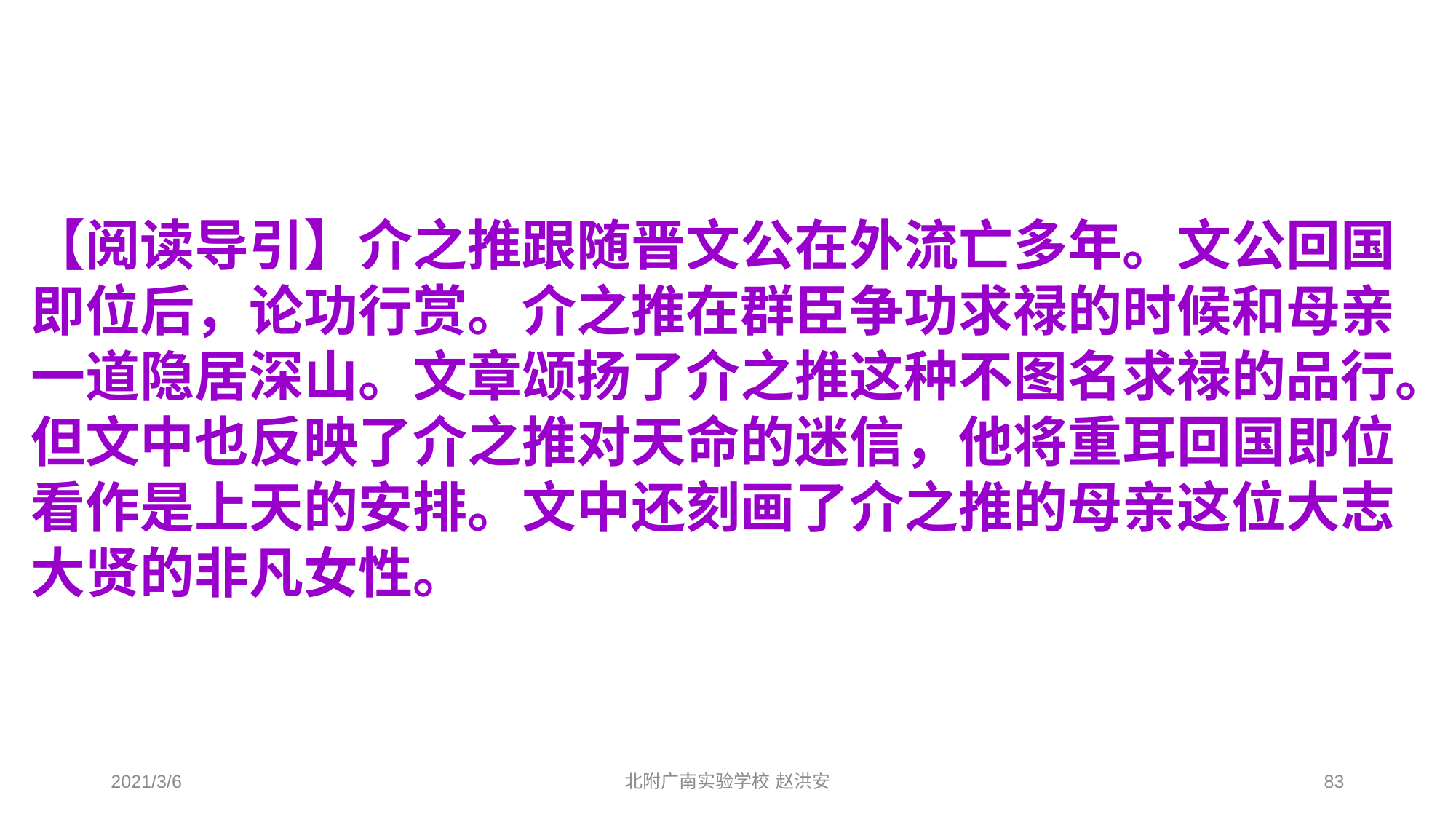

【阅读导引】介之推跟随晋文公在外流亡多年。文公回国即位后，论功行赏。介之推在群臣争功求禄的时候和母亲一道隐居深山。文章颂扬了介之推这种不图名求禄的品行。但文中也反映了介之推对天命的迷信，他将重耳回国即位看作是上天的安排。文中还刻画了介之推的母亲这位大志大贤的非凡女性。
2021/3/6
北附广南实验学校 赵洪安
83